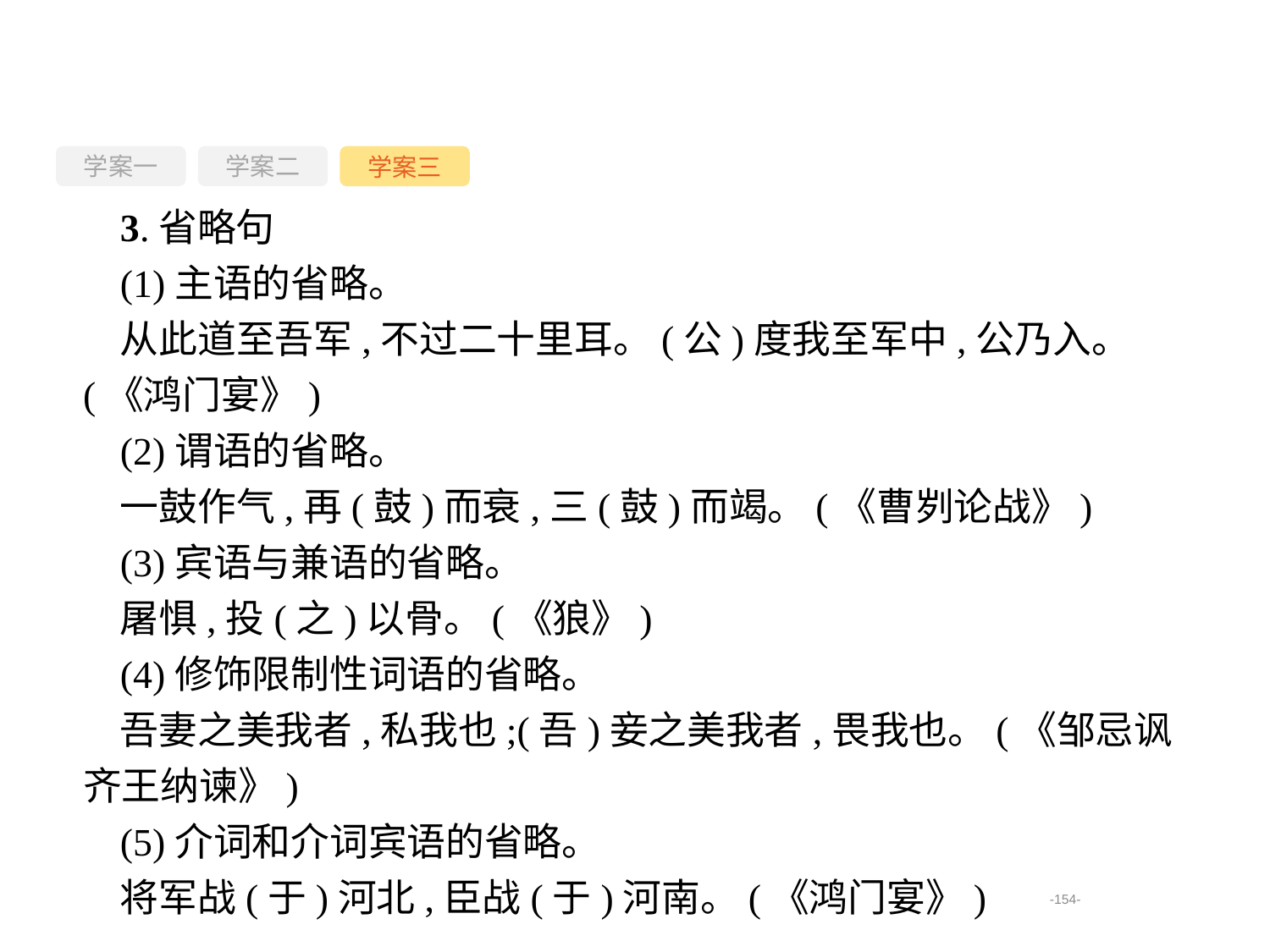

学案一
学案三
学案二
3.省略句
(1)主语的省略。
从此道至吾军,不过二十里耳。(公)度我至军中,公乃入。(《鸿门宴》)
(2)谓语的省略。
一鼓作气,再(鼓)而衰,三(鼓)而竭。(《曹刿论战》)
(3)宾语与兼语的省略。
屠惧,投(之)以骨。(《狼》)
(4)修饰限制性词语的省略。
吾妻之美我者,私我也;(吾)妾之美我者,畏我也。(《邹忌讽齐王纳谏》)
(5)介词和介词宾语的省略。
将军战(于)河北,臣战(于)河南。(《鸿门宴》)
-154-